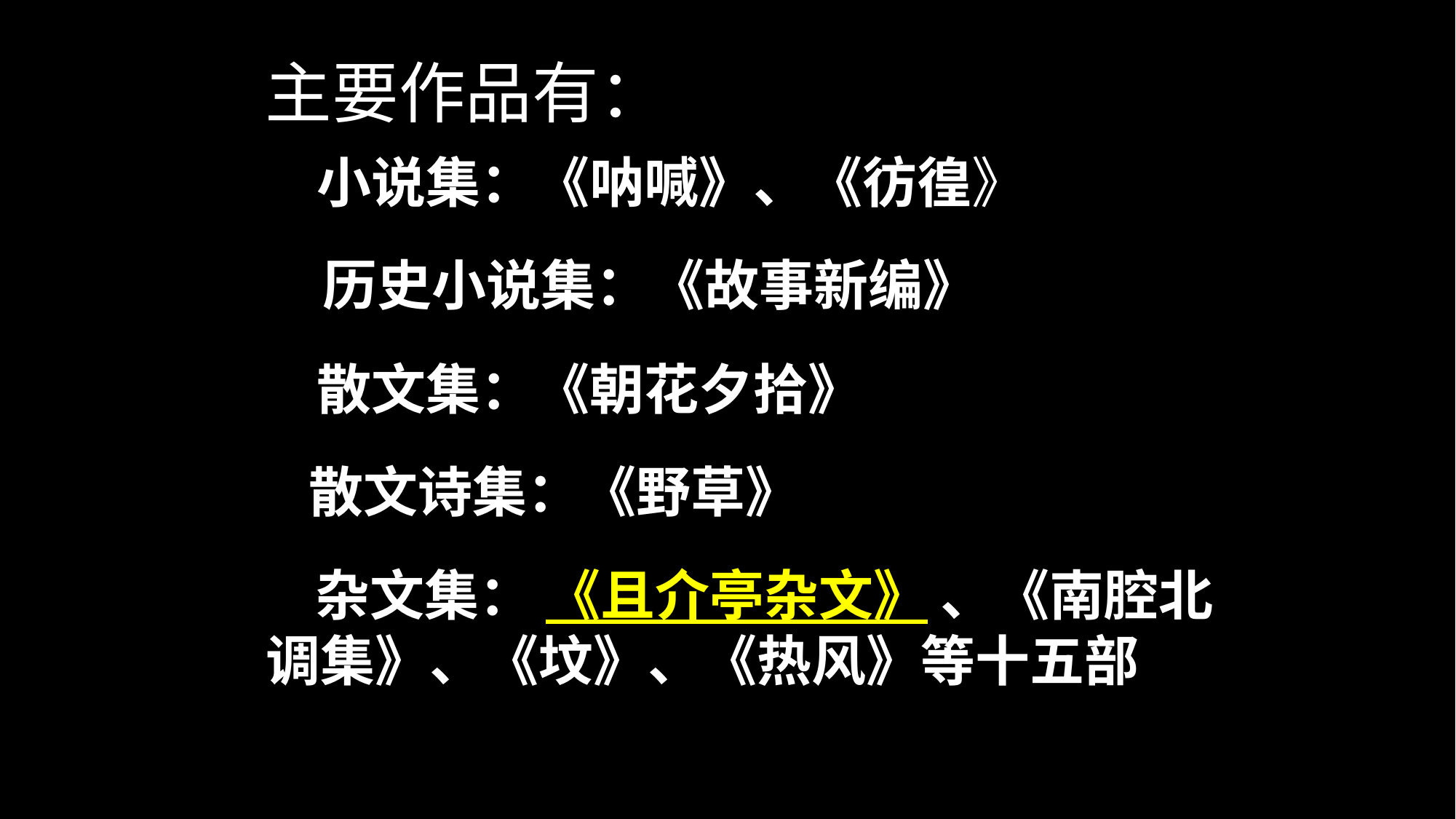

主要作品有：

 小说集：《呐喊》、《彷徨》
 历史小说集：《故事新编》
散文集：《朝花夕拾》
散文诗集：《野草》
     杂文集： 《且介亭杂文》 、《南腔北调集》、《坟》、《热风》等十五部